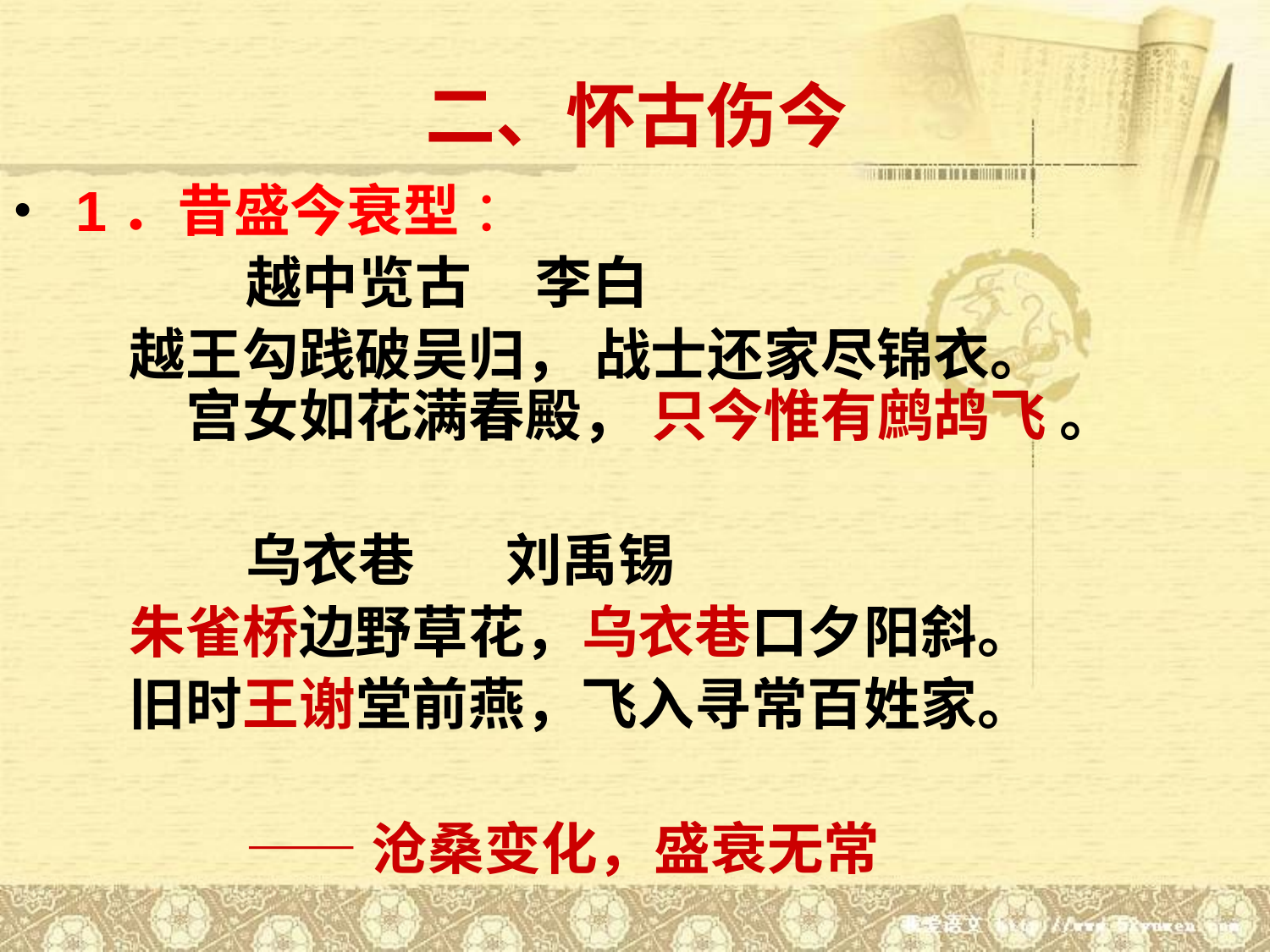

二、怀古伤今
 1．昔盛今衰型 ：
                 越中览古     李白
        越王勾践破吴归， 战士还家尽锦衣。
　　 宫女如花满春殿， 只今惟有鹧鸪飞 。

                 乌衣巷       刘禹锡
        朱雀桥边野草花，乌衣巷口夕阳斜。
        旧时王谢堂前燕，飞入寻常百姓家。

                  ——沧桑变化，盛衰无常